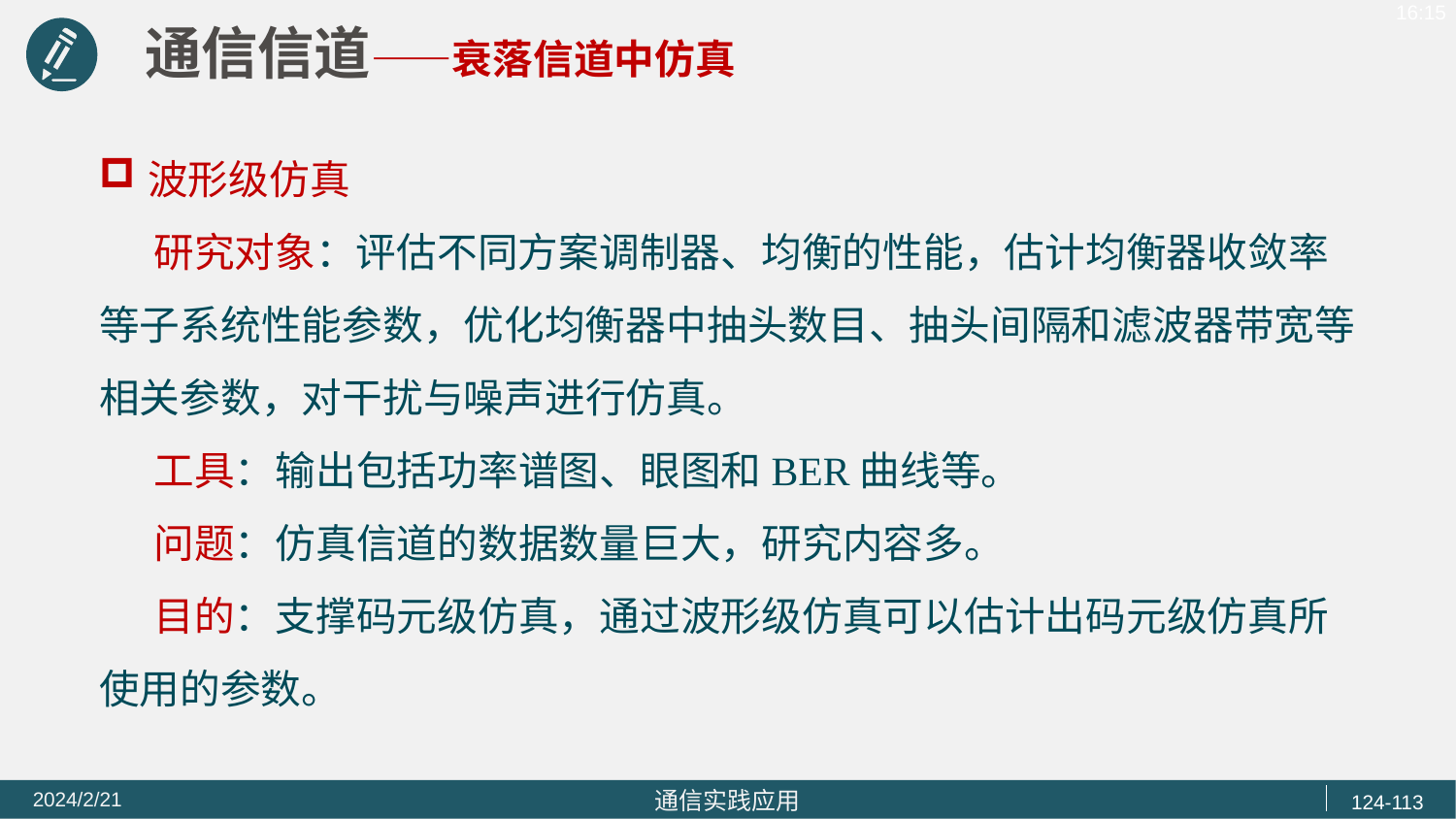

通信信道——衰落信道中仿真

波形级仿真
     研究对象：评估不同方案调制器、均衡的性能，估计均衡器收敛率等子系统性能参数，优化均衡器中抽头数目、抽头间隔和滤波器带宽等相关参数，对干扰与噪声进行仿真。
     工具：输出包括功率谱图、眼图和BER曲线等。
     问题：仿真信道的数据数量巨大，研究内容多。
     目的：支撑码元级仿真，通过波形级仿真可以估计出码元级仿真所使用的参数。